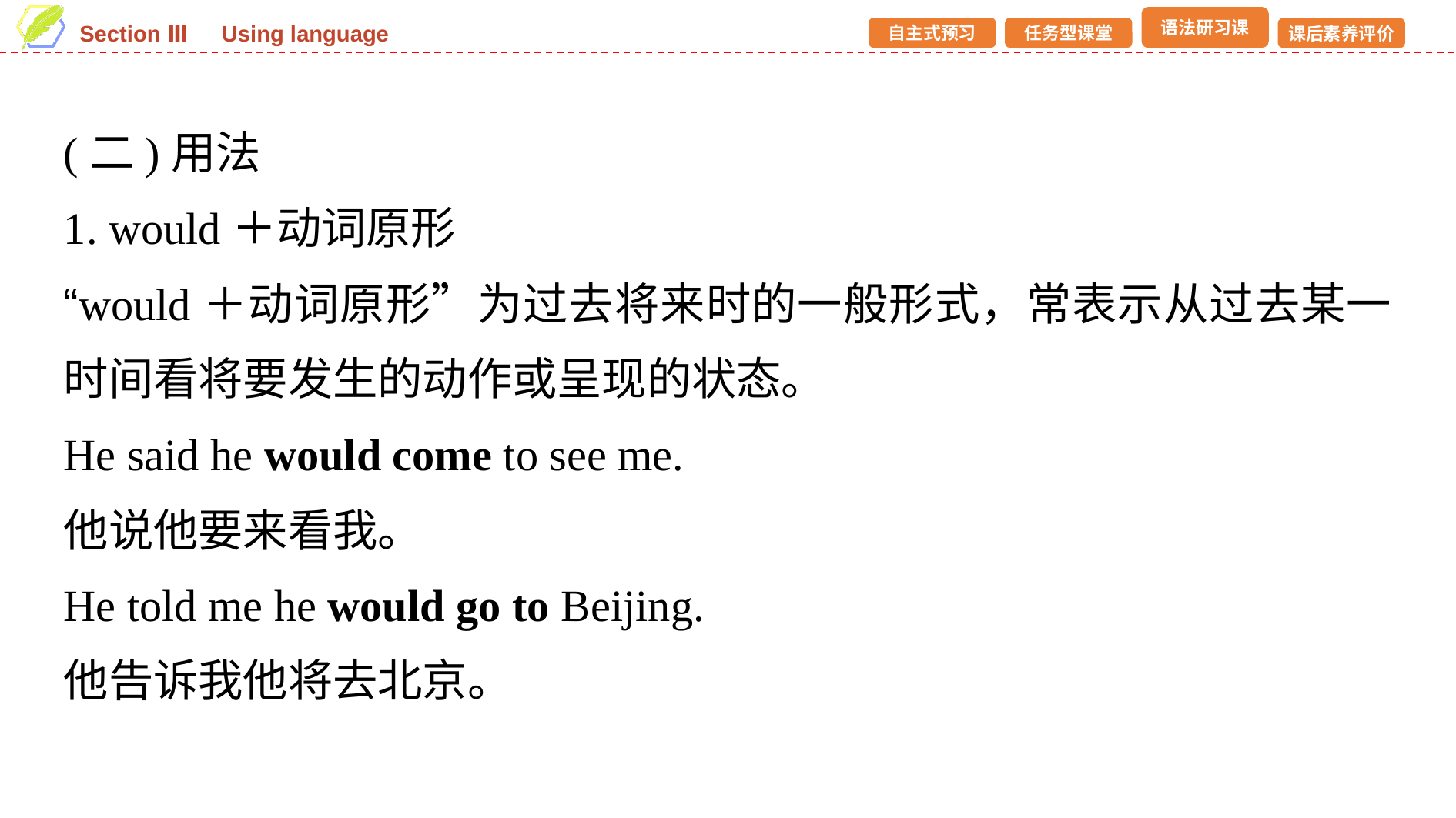

(二)用法
1. would＋动词原形
“would＋动词原形”为过去将来时的一般形式，常表示从过去某一时间看将要发生的动作或呈现的状态。
He said he would come to see me.
他说他要来看我。
He told me he would go to Beijing.
他告诉我他将去北京。